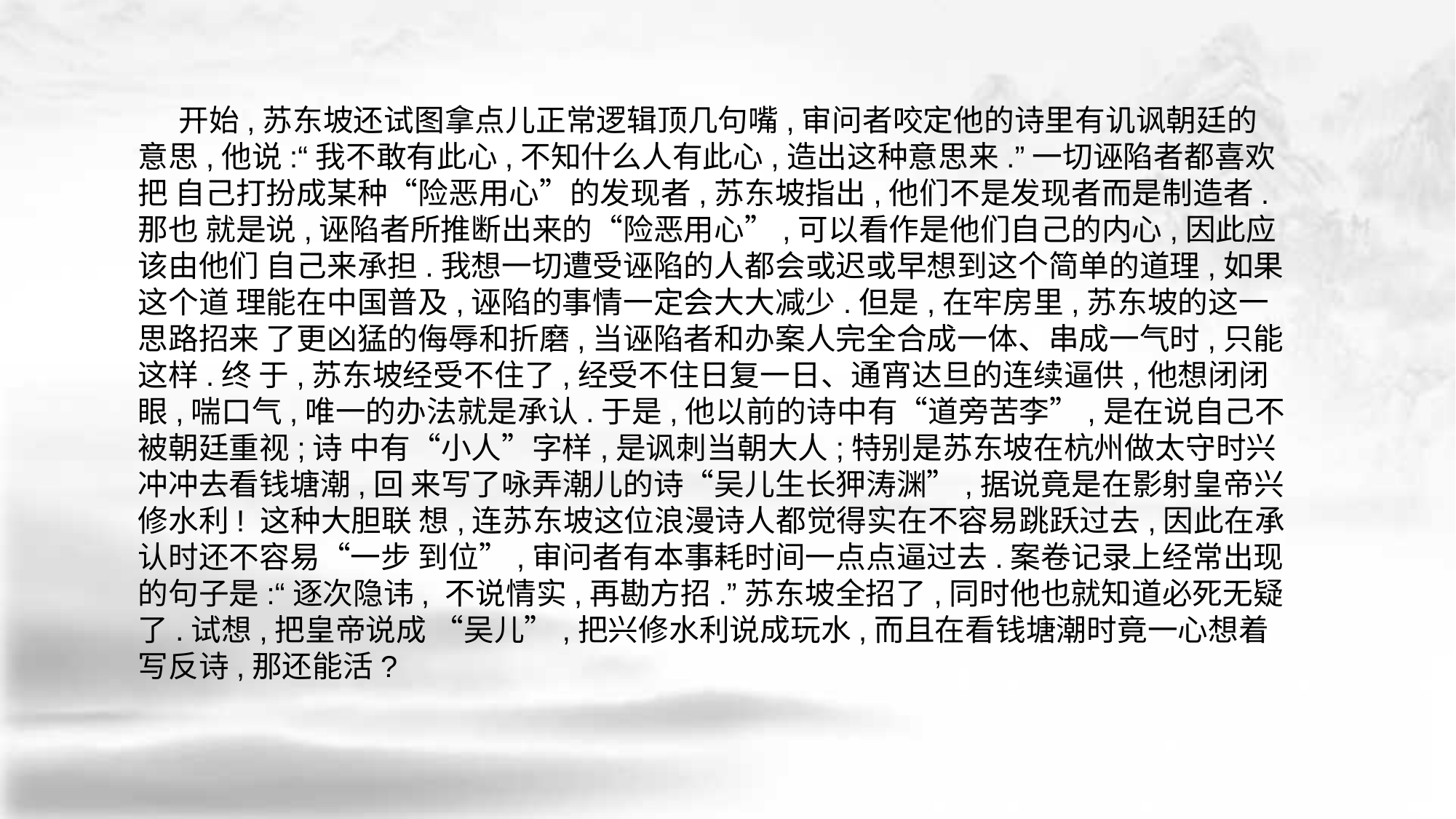

开始,苏东坡还试图拿点儿正常逻辑顶几句嘴,审问者咬定他的诗里有讥讽朝廷的 意思,他说:“我不敢有此心,不知什么人有此心,造出这种意思来.”一切诬陷者都喜欢把 自己打扮成某种“险恶用心”的发现者,苏东坡指出,他们不是发现者而是制造者.那也 就是说,诬陷者所推断出来的“险恶用心”,可以看作是他们自己的内心,因此应该由他们 自己来承担.我想一切遭受诬陷的人都会或迟或早想到这个简单的道理,如果这个道 理能在中国普及,诬陷的事情一定会大大减少.但是,在牢房里,苏东坡的这一思路招来 了更凶猛的侮辱和折磨,当诬陷者和办案人完全合成一体、串成一气时,只能这样.终 于,苏东坡经受不住了,经受不住日复一日、通宵达旦的连续逼供,他想闭闭眼,喘口气,唯一的办法就是承认.于是,他以前的诗中有“道旁苦李”,是在说自己不被朝廷重视;诗 中有“小人”字样,是讽刺当朝大人;特别是苏东坡在杭州做太守时兴冲冲去看钱塘潮,回 来写了咏弄潮儿的诗“吴儿生长狎涛渊”,据说竟是在影射皇帝兴修水利! 这种大胆联 想,连苏东坡这位浪漫诗人都觉得实在不容易跳跃过去,因此在承认时还不容易“一步 到位”,审问者有本事耗时间一点点逼过去.案卷记录上经常出现的句子是:“逐次隐讳, 不说情实,再勘方招.”苏东坡全招了,同时他也就知道必死无疑了.试想,把皇帝说成 “吴儿”,把兴修水利说成玩水,而且在看钱塘潮时竟一心想着写反诗,那还能活?